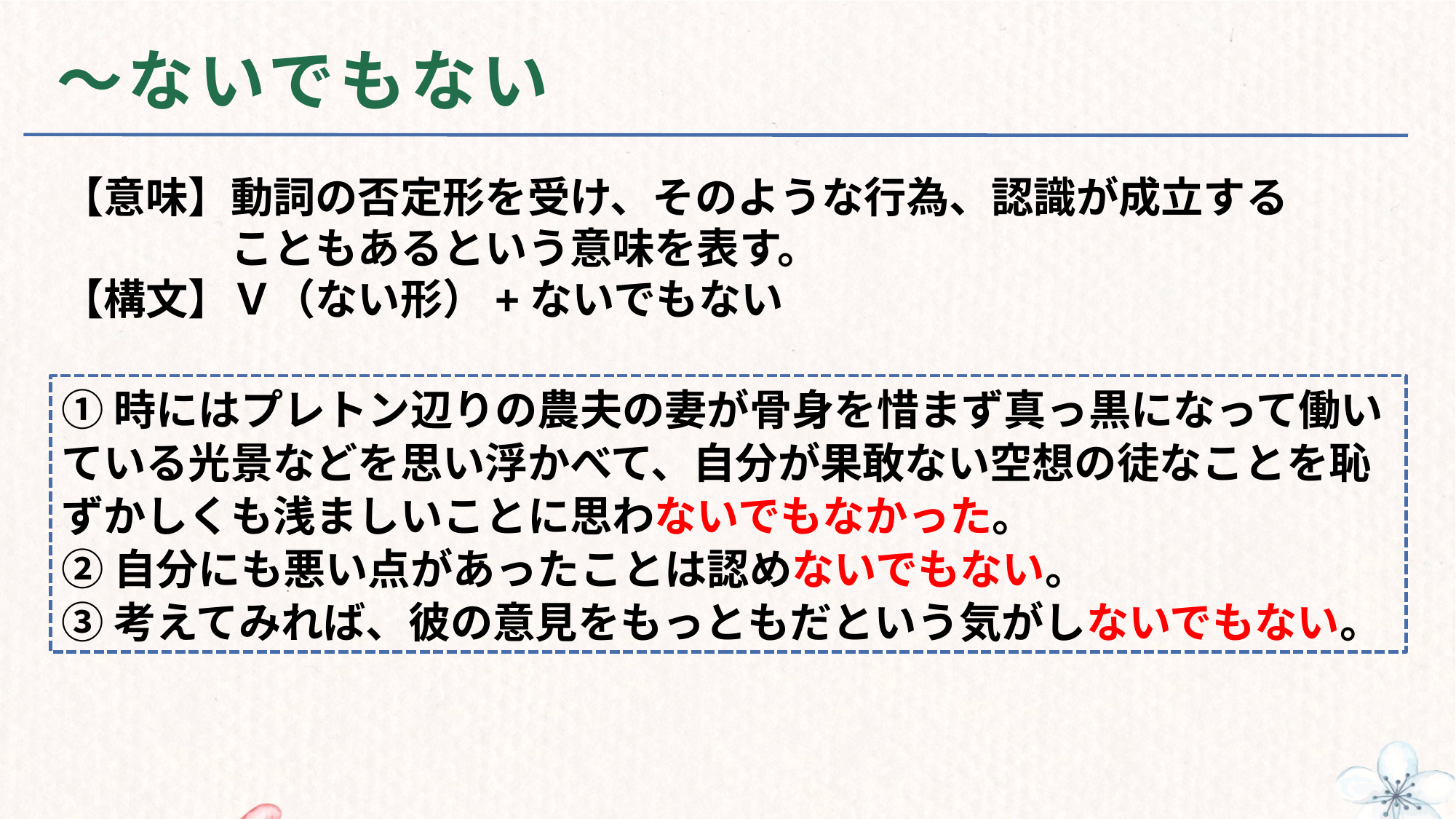

# ～ないでもない
【意味】動詞の否定形を受け、そのような行為、認識が成立する
　　　　こともあるという意味を表す。
【構文】Ｖ（ない形）+ないでもない
①時にはプレトン辺りの農夫の妻が骨身を惜まず真っ黒になって働いている光景などを思い浮かべて、自分が果敢ない空想の徒なことを恥ずかしくも浅ましいことに思わないでもなかった。
②自分にも悪い点があったことは認めないでもない。
③考えてみれば、彼の意見をもっともだという気がしないでもない。